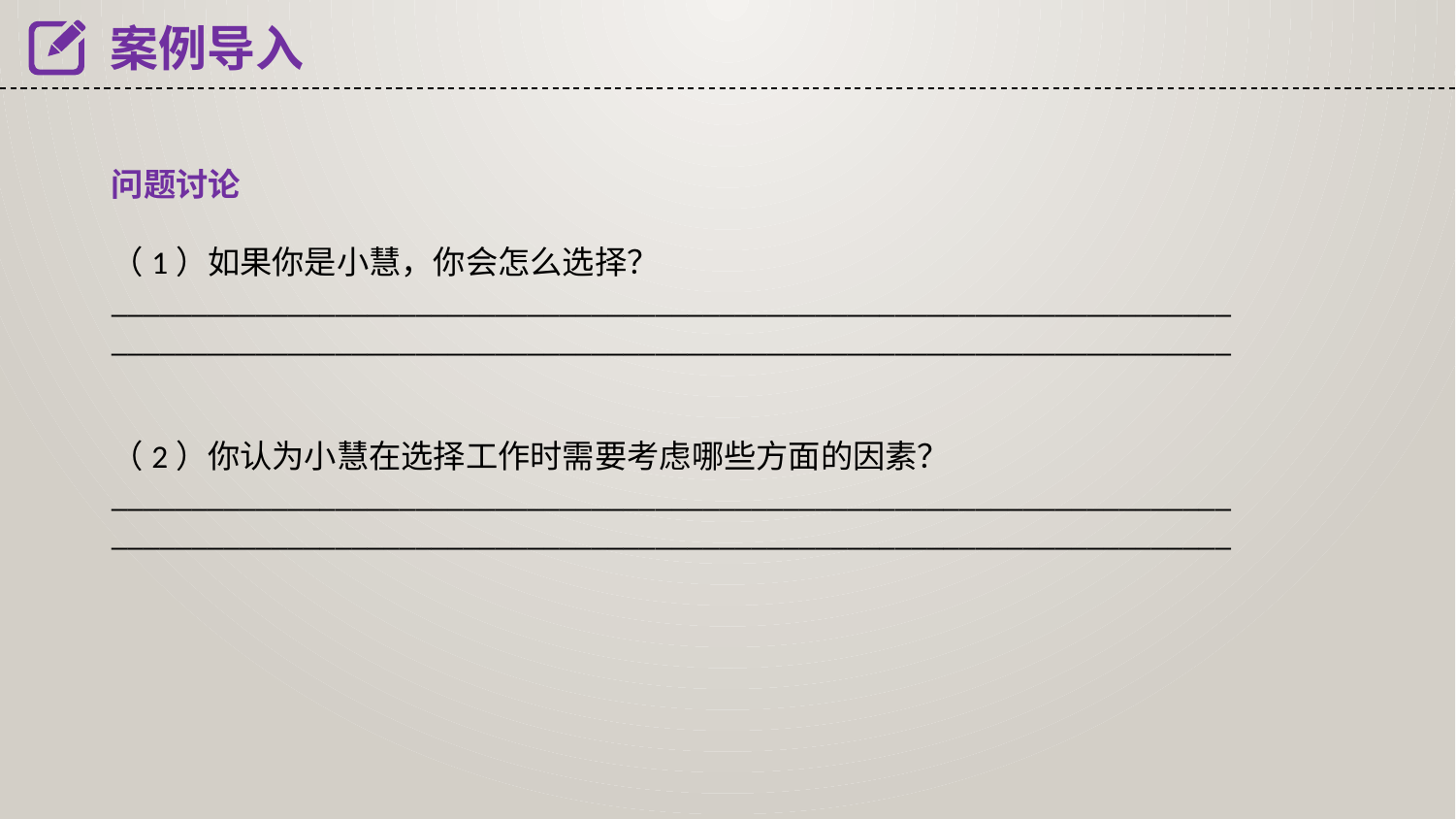

案例导入

问题讨论

（1）如果你是小慧，你会怎么选择？
______________________________________________________________________
______________________________________________________________________

（2）你认为小慧在选择工作时需要考虑哪些方面的因素？
______________________________________________________________________
______________________________________________________________________

5